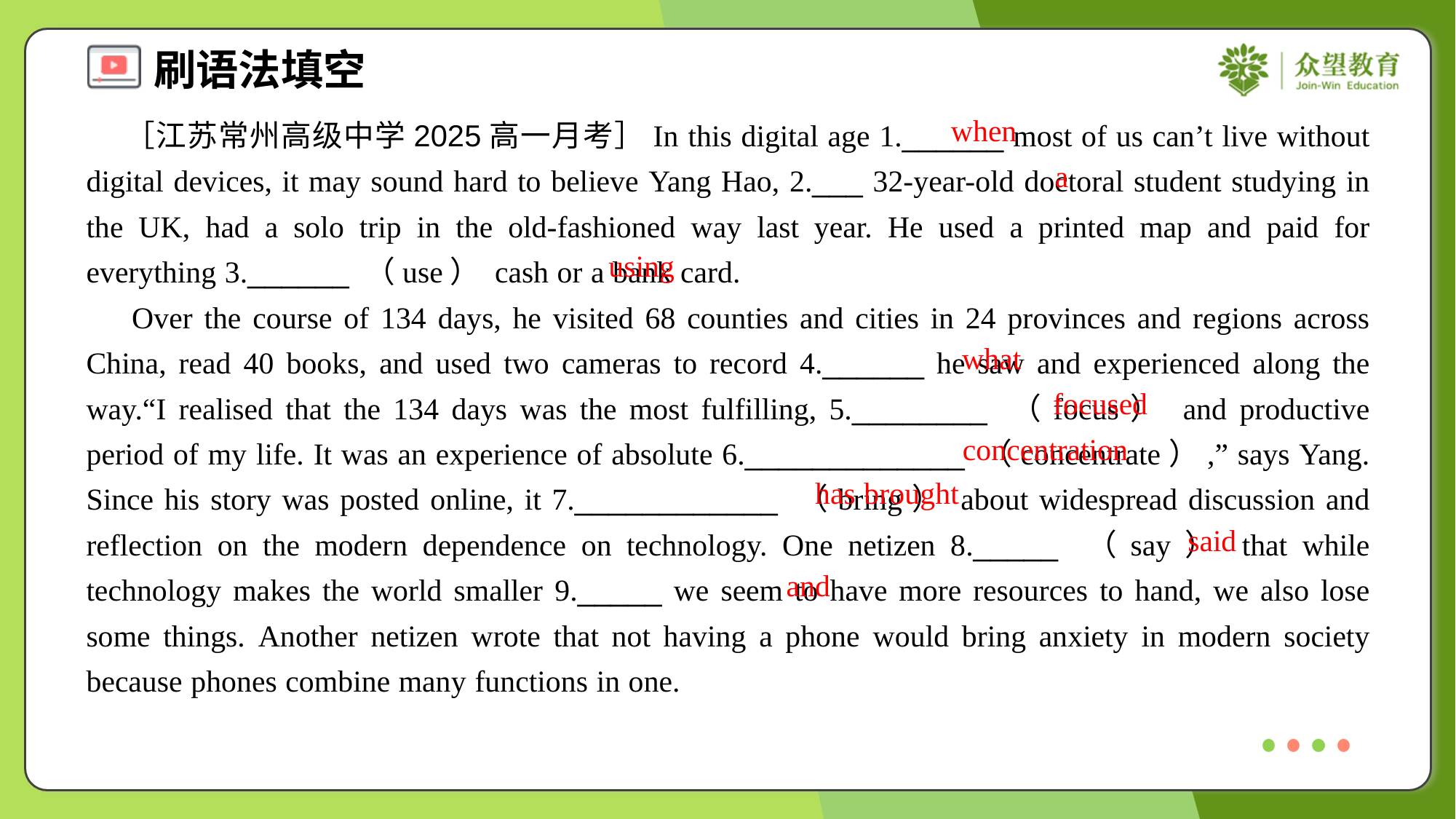

when
    ［江苏常州高级中学2025高一月考］In this digital age 1.______ most of us can’t live without digital devices, it may sound hard to believe Yang Hao, 2.___ 32-year-old doctoral student studying in the UK, had a solo trip in the old-fashioned way last year. He used a printed map and paid for everything 3.______ （use） cash or a bank card.
    Over the course of 134 days, he visited 68 counties and cities in 24 provinces and regions across China, read 40 books, and used two cameras to record 4.______ he saw and experienced along the way.“I realised that the 134 days was the most fulfilling, 5.________ （focus） and productive period of my life. It was an experience of absolute 6._____________ （concentrate）,” says Yang. Since his story was posted online, it 7.____________ （bring） about widespread discussion and reflection on the modern dependence on technology. One netizen 8._____ （say） that while technology makes the world smaller 9._____ we seem to have more resources to hand, we also lose some things. Another netizen wrote that not having a phone would bring anxiety in modern society because phones combine many functions in one.
a
using
what
focused
concentration
has brought
said
and